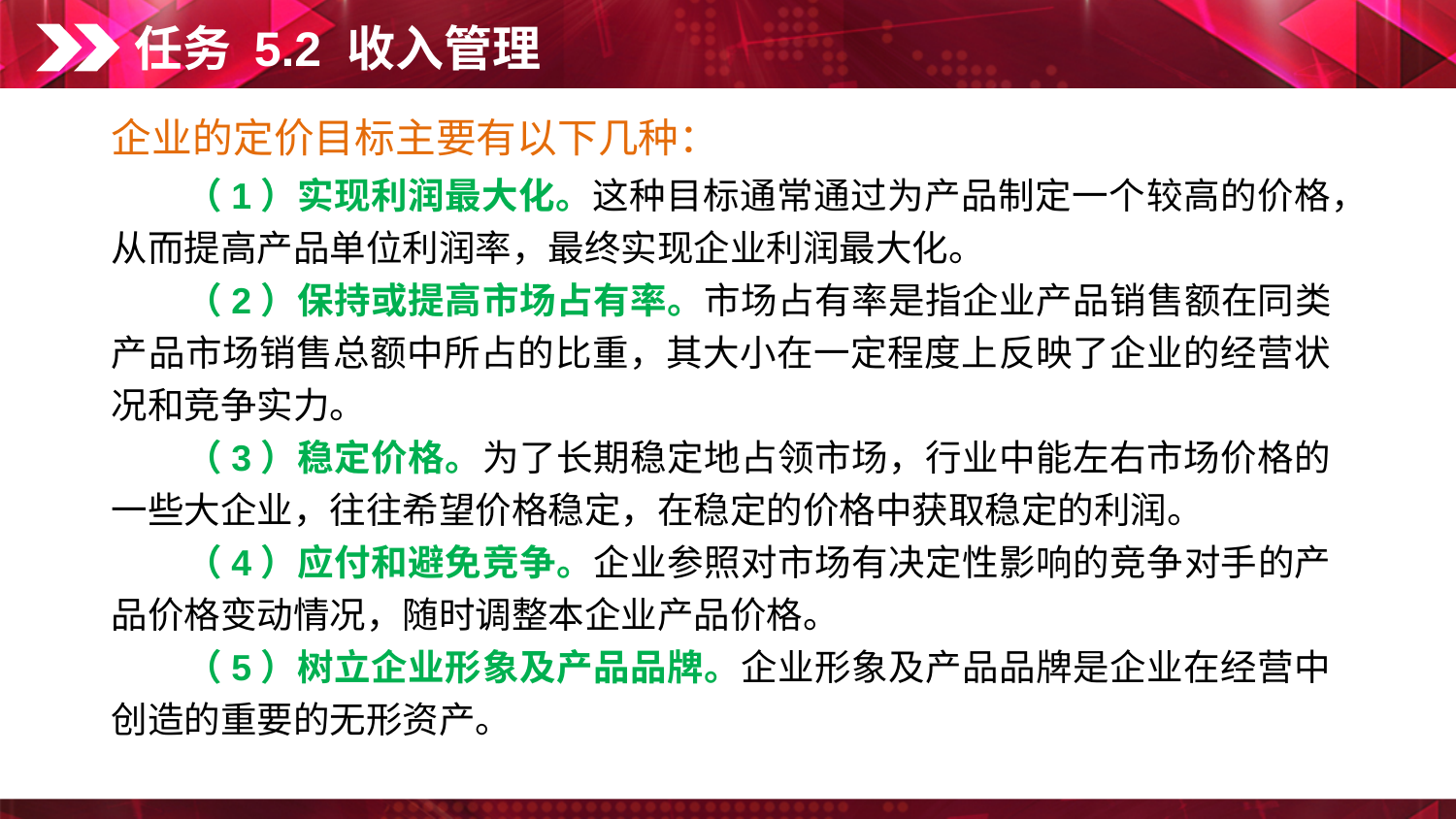

任务 5.2 收入管理

企业的定价目标主要有以下几种：
　　（1）实现利润最大化。这种目标通常通过为产品制定一个较高的价格，从而提高产品单位利润率，最终实现企业利润最大化。
　　（2）保持或提高市场占有率。市场占有率是指企业产品销售额在同类产品市场销售总额中所占的比重，其大小在一定程度上反映了企业的经营状况和竞争实力。
　　（3）稳定价格。为了长期稳定地占领市场，行业中能左右市场价格的一些大企业，往往希望价格稳定，在稳定的价格中获取稳定的利润。
　　（4）应付和避免竞争。企业参照对市场有决定性影响的竞争对手的产品价格变动情况，随时调整本企业产品价格。
　　（5）树立企业形象及产品品牌。企业形象及产品品牌是企业在经营中创造的重要的无形资产。